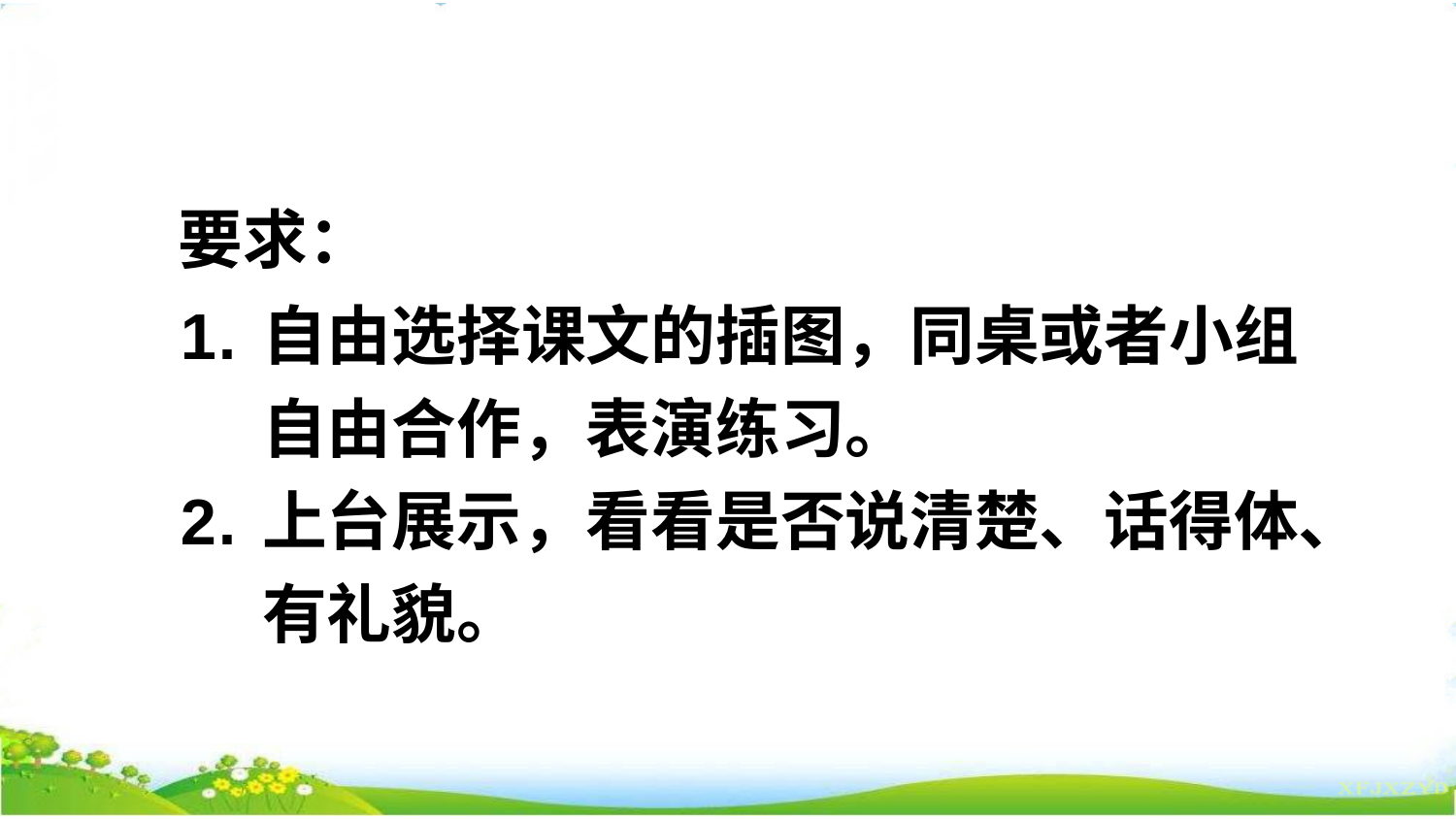

情境表演
要求：
自由选择课文的插图，同桌或者小组自由合作，表演练习。
上台展示，看看是否说清楚、话得体、有礼貌。